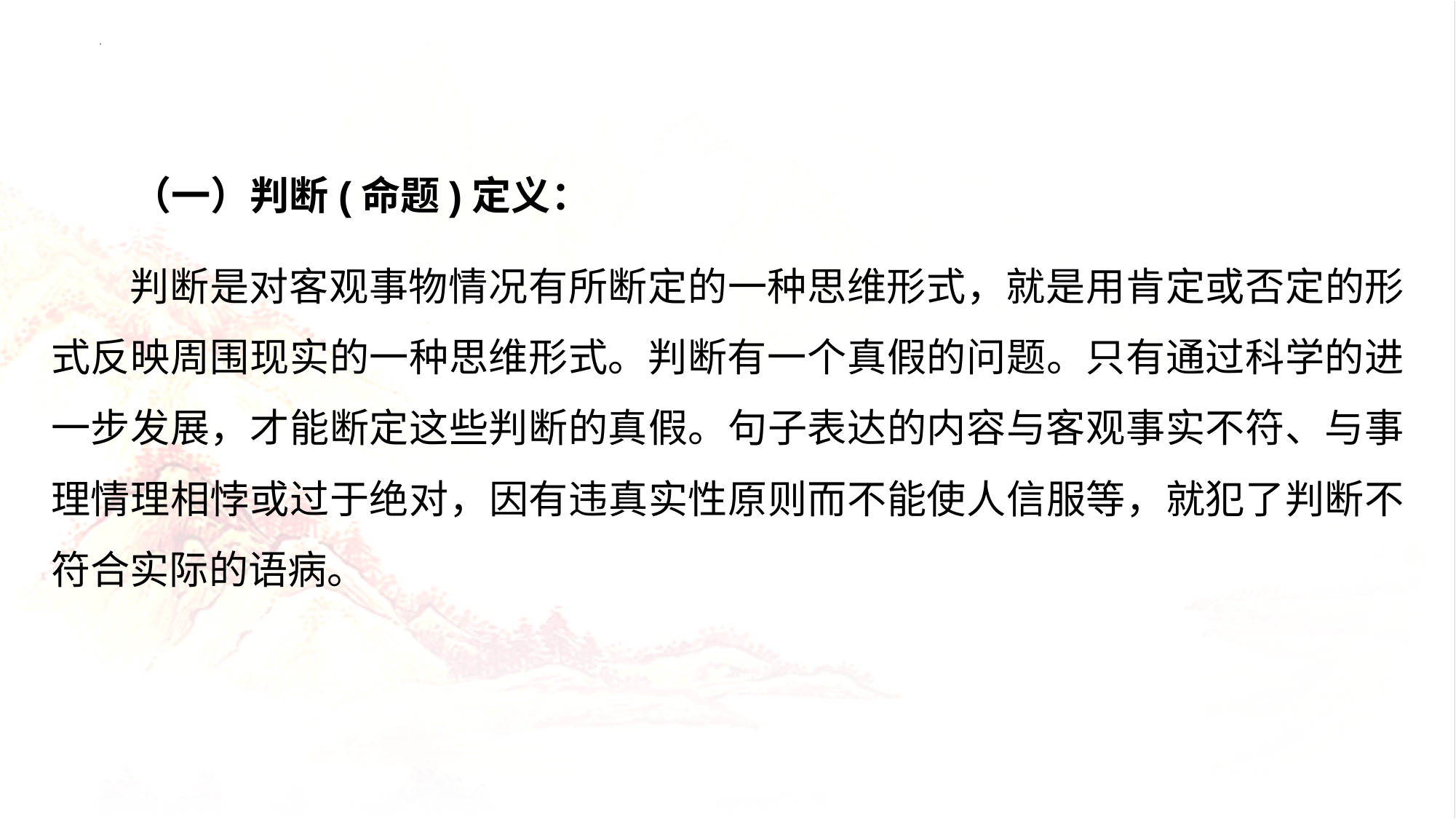

（一）判断(命题)定义：
判断是对客观事物情况有所断定的一种思维形式，就是用肯定或否定的形式反映周围现实的一种思维形式。判断有一个真假的问题。只有通过科学的进一步发展，才能断定这些判断的真假。句子表达的内容与客观事实不符、与事理情理相悖或过于绝对，因有违真实性原则而不能使人信服等，就犯了判断不符合实际的语病。